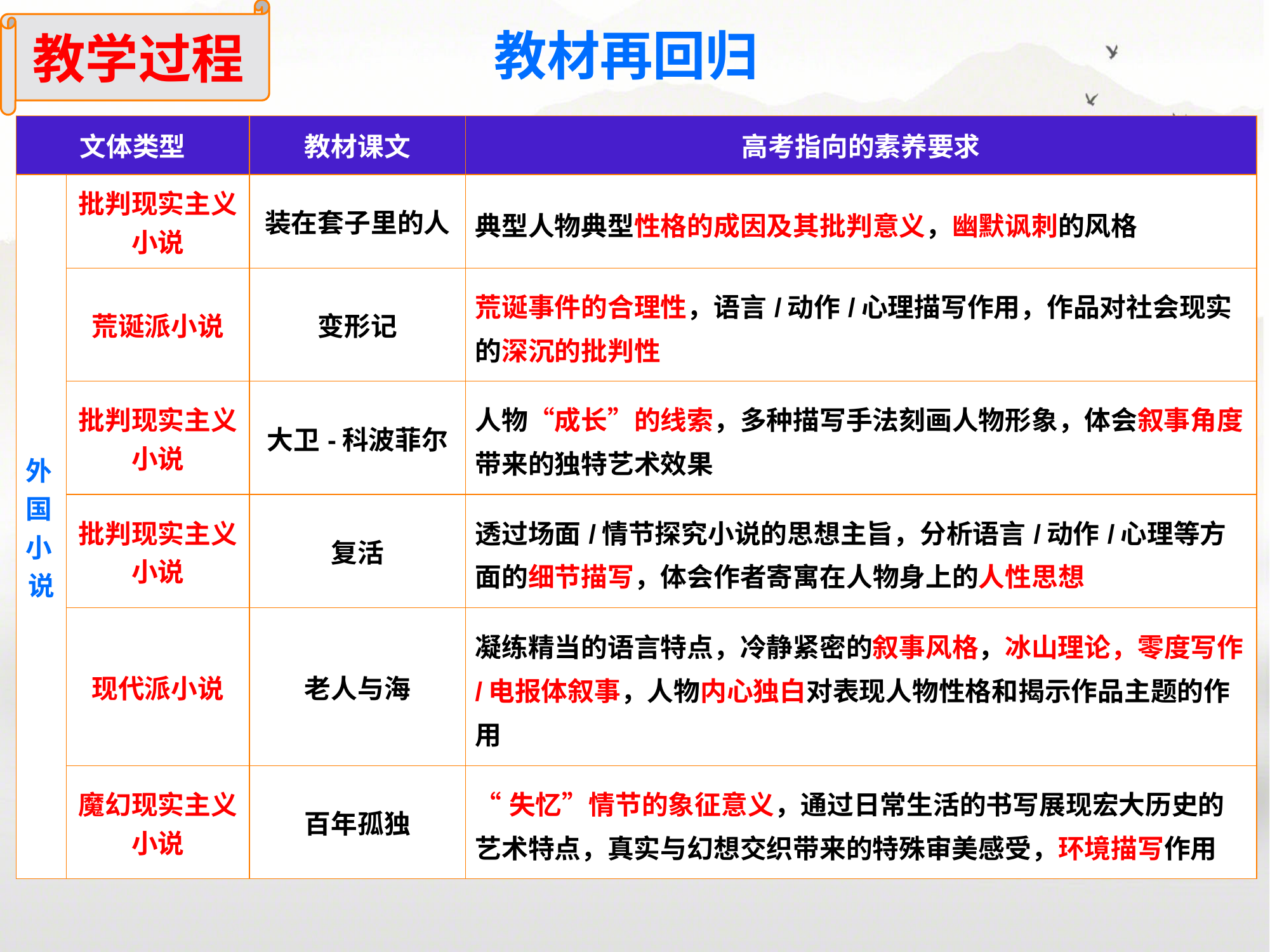

教学过程
教材再回归
| 文体类型 |  | 教材课文 | 高考指向的素养要求 |
| --- | --- | --- | --- |
| 外 国 小 说 | 批判现实主义小说 | 装在套子里的人 | 典型人物典型性格的成因及其批判意义，幽默讽刺的风格 |
|  | 荒诞派小说 | 变形记 | 荒诞事件的合理性，语言/动作/心理描写作用，作品对社会现实的深沉的批判性 |
|  | 批判现实主义小说 | 大卫-科波菲尔 | 人物“成长”的线索，多种描写手法刻画人物形象，体会叙事角度带来的独特艺术效果 |
|  | 批判现实主义小说 | 复活 | 透过场面/情节探究小说的思想主旨，分析语言/动作/心理等方面的细节描写，体会作者寄寓在人物身上的人性思想 |
|  | 现代派小说 | 老人与海 | 凝练精当的语言特点，冷静紧密的叙事风格，冰山理论，零度写作/电报体叙事，人物内心独白对表现人物性格和揭示作品主题的作用 |
|  | 魔幻现实主义小说 | 百年孤独 | “失忆”情节的象征意义，通过日常生活的书写展现宏大历史的艺术特点，真实与幻想交织带来的特殊审美感受，环境描写作用 |